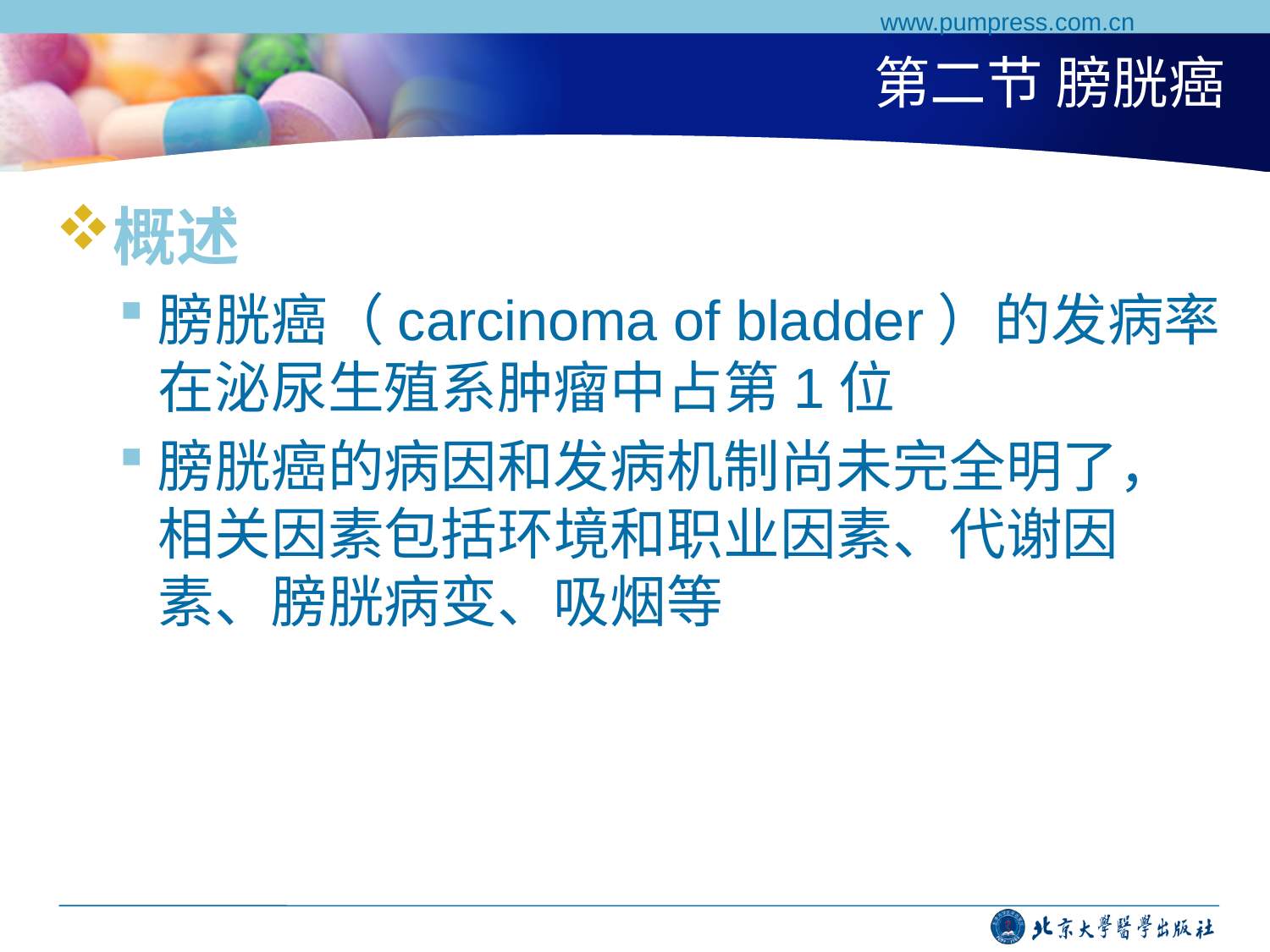

www.pumpress.com.cn
# 第二节 膀胱癌
概述
膀胱癌（carcinoma of bladder）的发病率在泌尿生殖系肿瘤中占第1位
膀胱癌的病因和发病机制尚未完全明了，相关因素包括环境和职业因素、代谢因素、膀胱病变、吸烟等